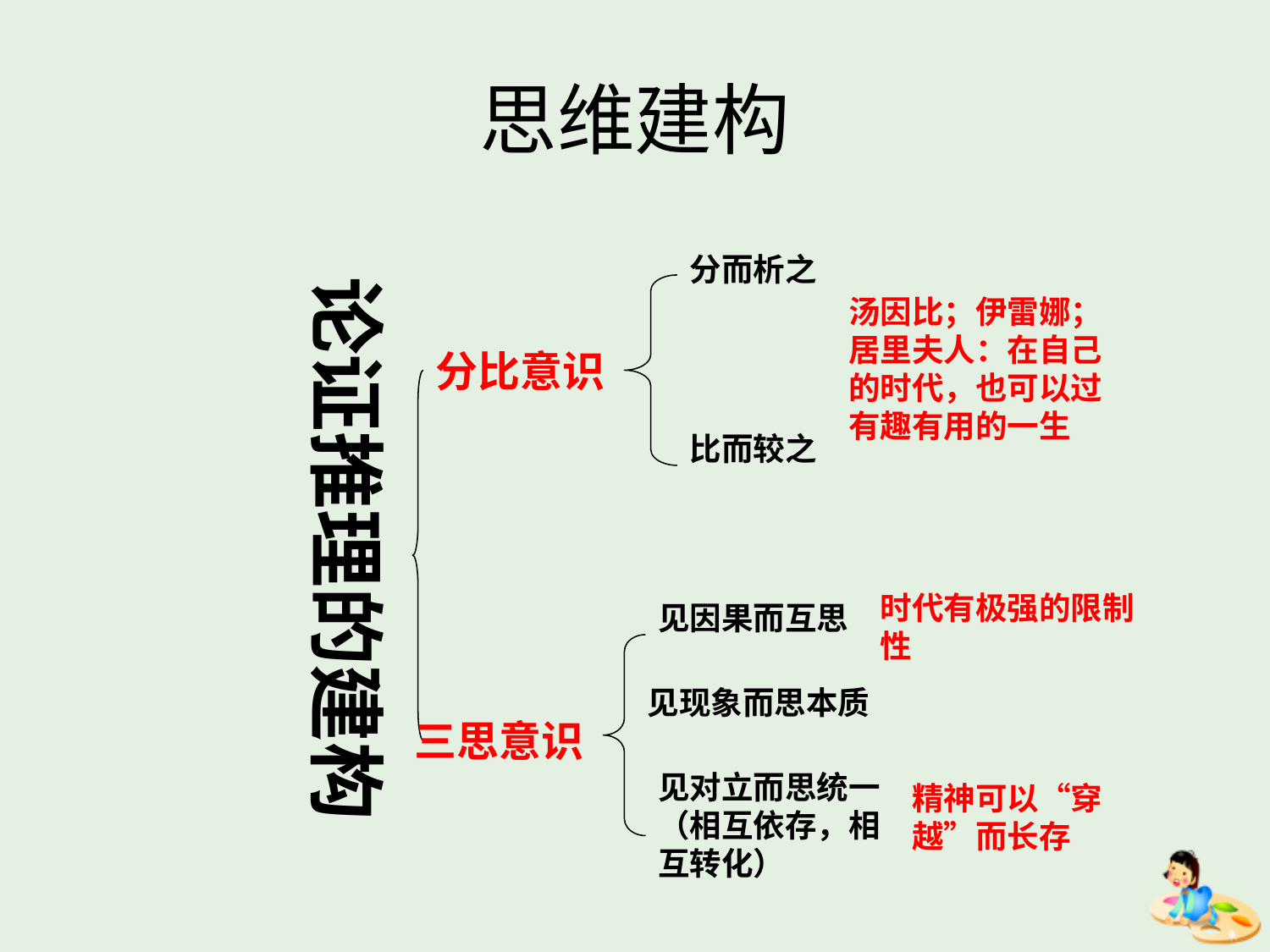

# 思维建构
分而析之
论证推理的建构

汤因比；伊雷娜；居里夫人：在自己的时代，也可以过有趣有用的一生
分比意识

比而较之
时代有极强的限制性
见因果而互思

见现象而思本质
三思意识
见对立而思统一（相互依存，相互转化）
精神可以“穿越”而长存